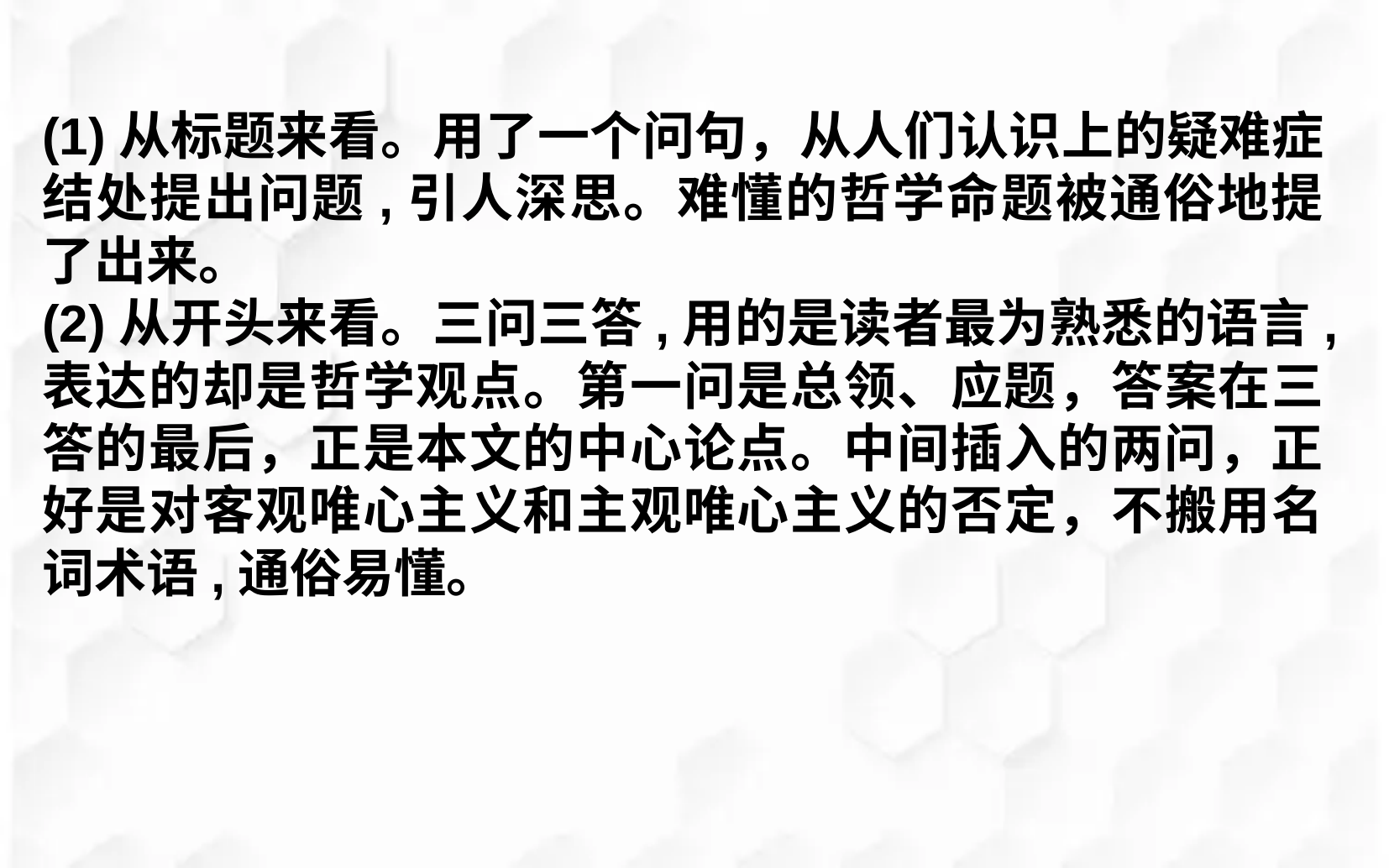

(1)从标题来看。用了一个问句，从人们认识上的疑难症结处提出问题,引人深思。难懂的哲学命题被通俗地提了出来。
(2)从开头来看。三问三答,用的是读者最为熟悉的语言,表达的却是哲学观点。第一问是总领、应题，答案在三答的最后，正是本文的中心论点。中间插入的两问，正好是对客观唯心主义和主观唯心主义的否定，不搬用名词术语,通俗易懂。